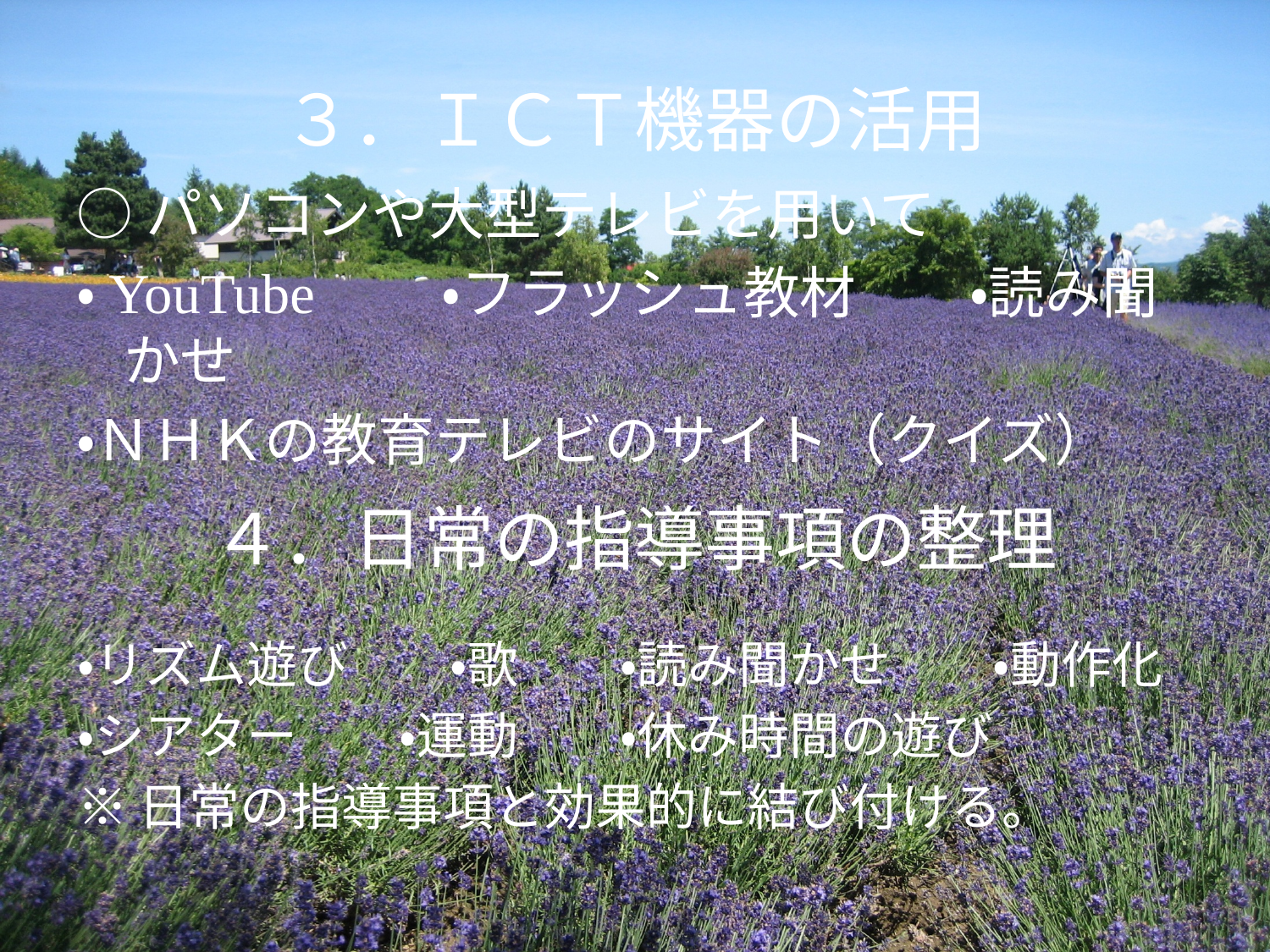

# ３．ＩＣＴ機器の活用
○パソコンや大型テレビを用いて
・YouTube　　・フラッシュ教材　　・読み聞かせ
・ＮＨＫの教育テレビのサイト（クイズ）

４．日常の指導事項の整理
・リズム遊び　　・歌　　・読み聞かせ　　・動作化
・シアター　　・運動　　・休み時間の遊び
※日常の指導事項と効果的に結び付ける。